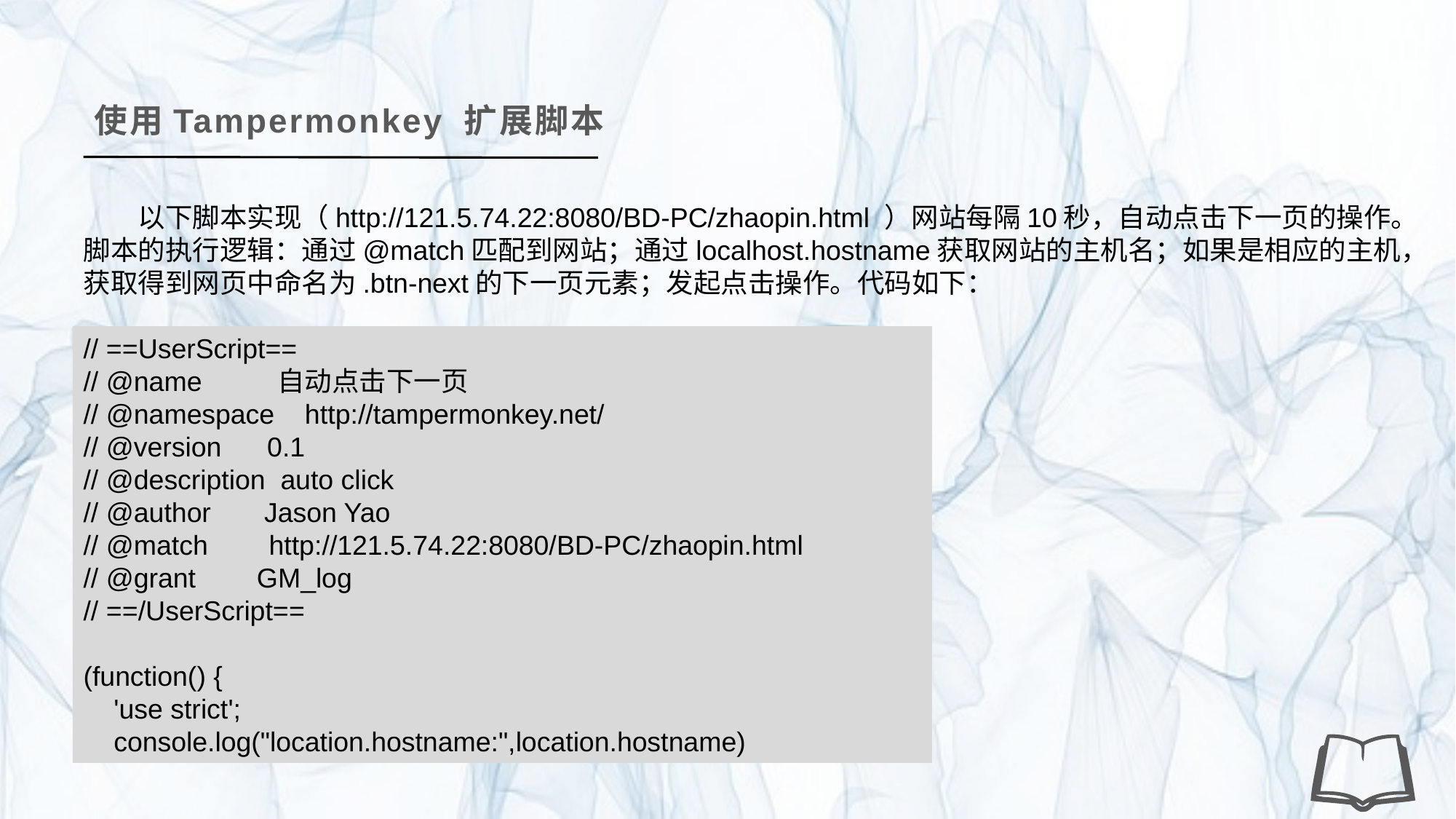

使用Tampermonkey 扩展脚本
以下脚本实现（http://121.5.74.22:8080/BD-PC/zhaopin.html ）网站每隔10秒，自动点击下一页的操作。脚本的执行逻辑：通过@match匹配到网站；通过localhost.hostname获取网站的主机名；如果是相应的主机，获取得到网页中命名为.btn-next的下一页元素；发起点击操作。代码如下：
// ==UserScript==
// @name         自动点击下一页
// @namespace    http://tampermonkey.net/
// @version      0.1
// @description  auto click
// @author       Jason Yao
// @match        http://121.5.74.22:8080/BD-PC/zhaopin.html
// @grant        GM_log
// ==/UserScript==

(function() {
    'use strict';
    console.log("location.hostname:",location.hostname)

32